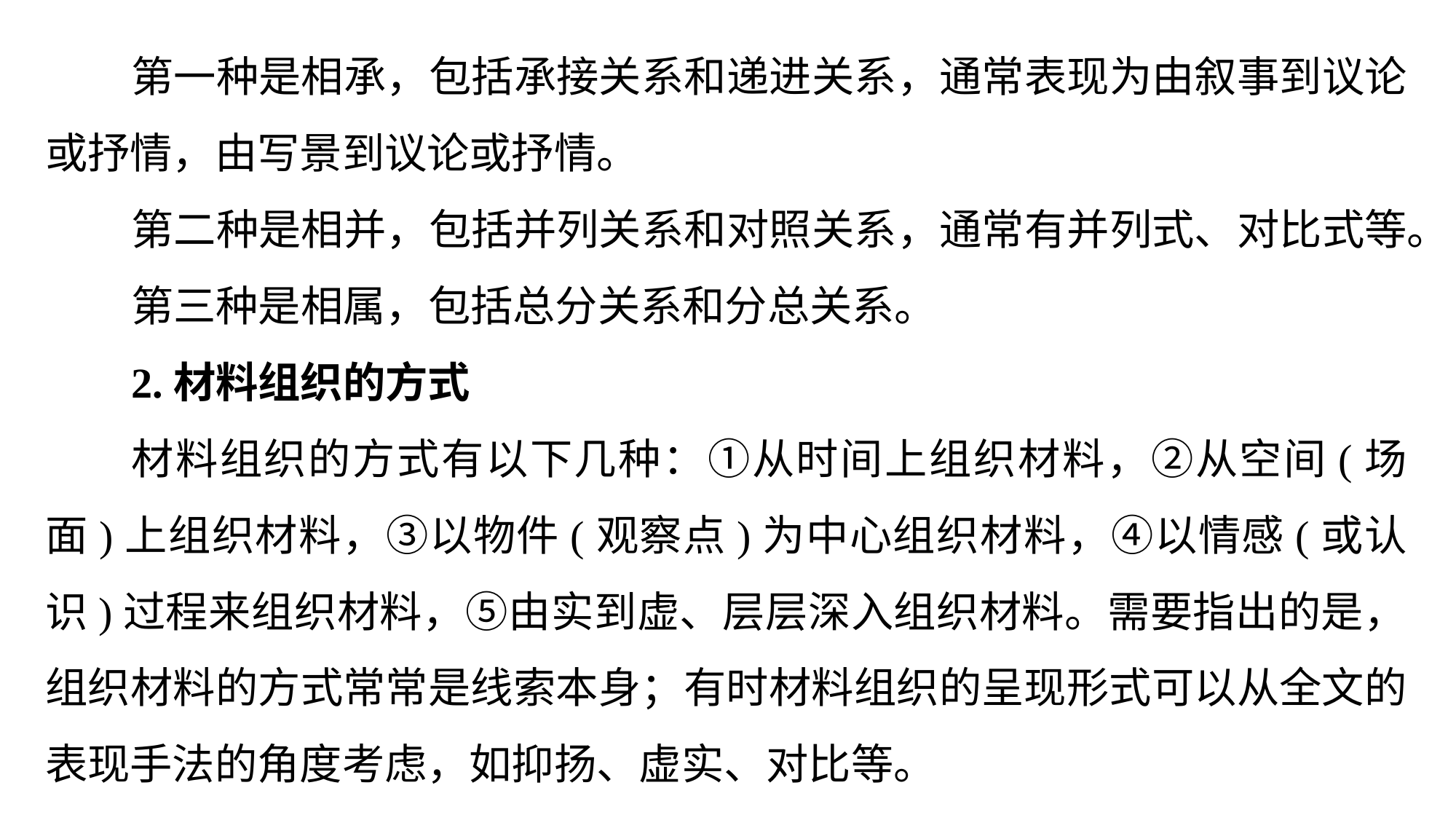

第一种是相承，包括承接关系和递进关系，通常表现为由叙事到议论或抒情，由写景到议论或抒情。
第二种是相并，包括并列关系和对照关系，通常有并列式、对比式等。
第三种是相属，包括总分关系和分总关系。
2.材料组织的方式
材料组织的方式有以下几种：①从时间上组织材料，②从空间(场面)上组织材料，③以物件(观察点)为中心组织材料，④以情感(或认识)过程来组织材料，⑤由实到虚、层层深入组织材料。需要指出的是，组织材料的方式常常是线索本身；有时材料组织的呈现形式可以从全文的表现手法的角度考虑，如抑扬、虚实、对比等。